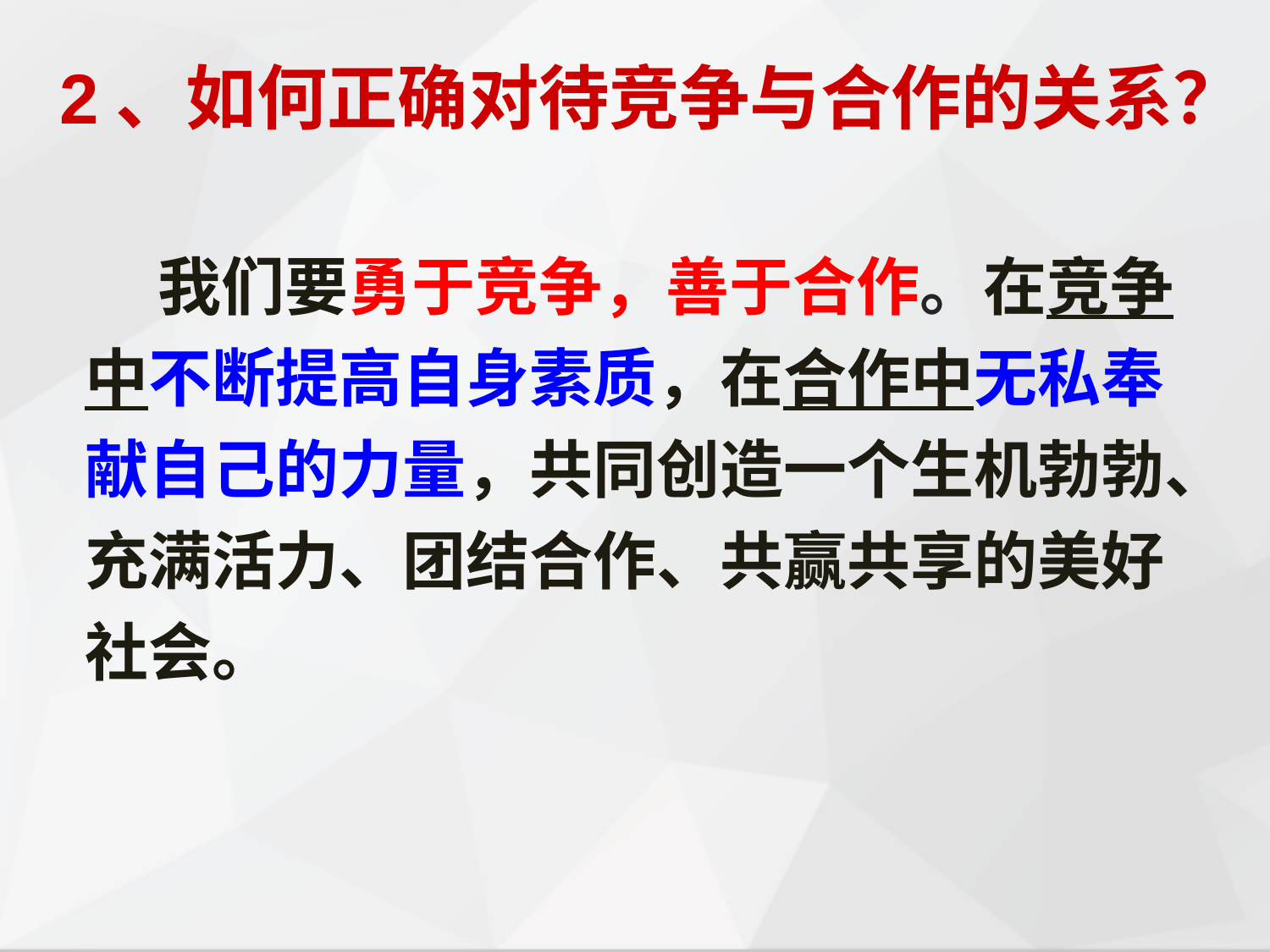

2、如何正确对待竞争与合作的关系？
    我们要勇于竞争，善于合作。在竞争中不断提高自身素质，在合作中无私奉献自己的力量，共同创造一个生机勃勃、充满活力、团结合作、共赢共享的美好社会。